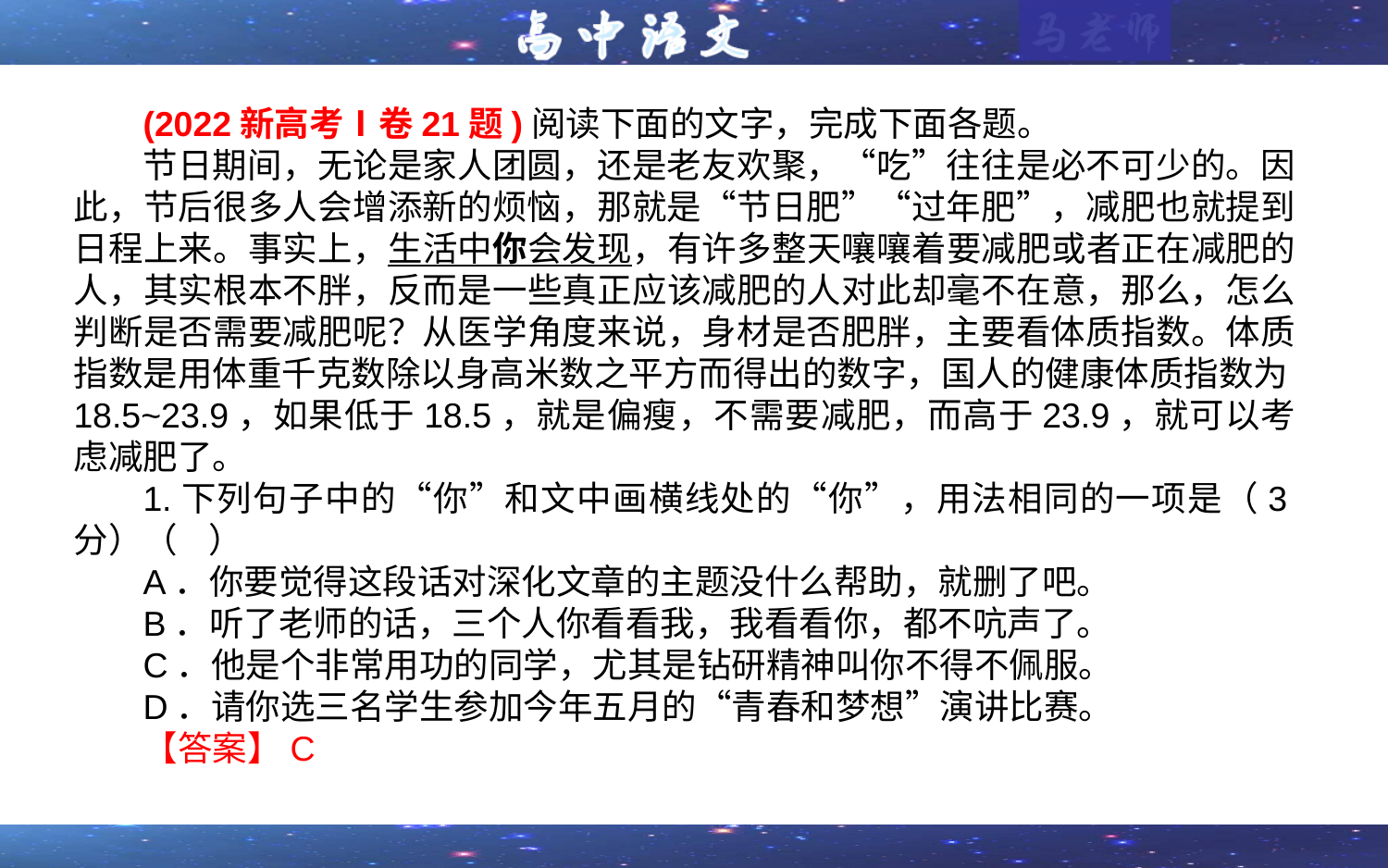

(2022新高考Ⅰ卷21题)阅读下面的文字，完成下面各题。
节日期间，无论是家人团圆，还是老友欢聚，“吃”往往是必不可少的。因此，节后很多人会增添新的烦恼，那就是“节日肥”“过年肥”，减肥也就提到日程上来。事实上，生活中你会发现，有许多整天嚷嚷着要减肥或者正在减肥的人，其实根本不胖，反而是一些真正应该减肥的人对此却毫不在意，那么，怎么判断是否需要减肥呢？从医学角度来说，身材是否肥胖，主要看体质指数。体质指数是用体重千克数除以身高米数之平方而得出的数字，国人的健康体质指数为18.5~23.9，如果低于18.5，就是偏瘦，不需要减肥，而高于23.9，就可以考虑减肥了。
1.下列句子中的“你”和文中画横线处的“你”，用法相同的一项是（3分）（    ）
A．你要觉得这段话对深化文章的主题没什么帮助，就删了吧。
B．听了老师的话，三个人你看看我，我看看你，都不吭声了。
C．他是个非常用功的同学，尤其是钻研精神叫你不得不佩服。
D．请你选三名学生参加今年五月的“青春和梦想”演讲比赛。
【答案】C